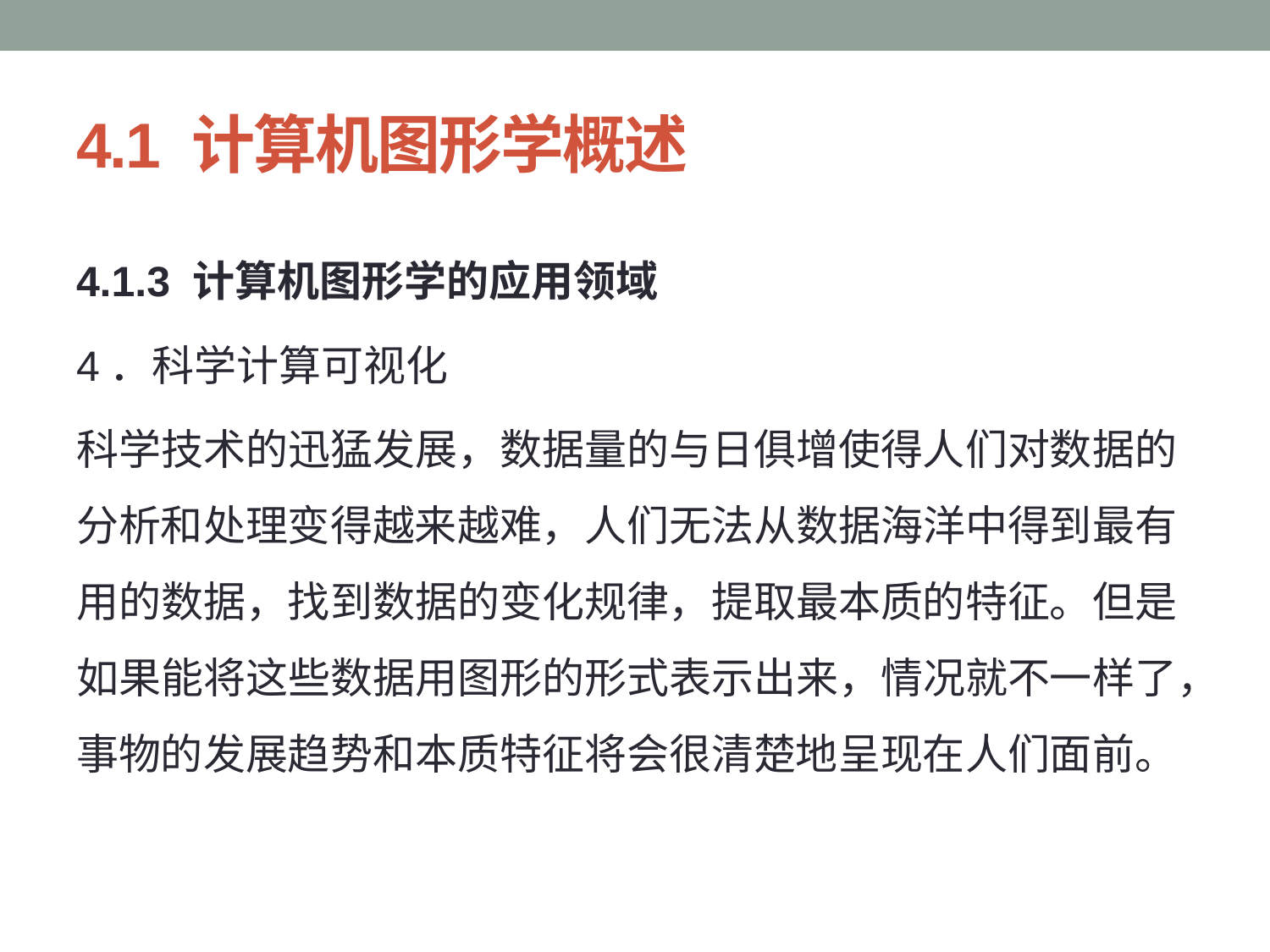

# 4.1 计算机图形学概述
4.1.3 计算机图形学的应用领域
4．科学计算可视化
科学技术的迅猛发展，数据量的与日俱增使得人们对数据的分析和处理变得越来越难，人们无法从数据海洋中得到最有用的数据，找到数据的变化规律，提取最本质的特征。但是如果能将这些数据用图形的形式表示出来，情况就不一样了，事物的发展趋势和本质特征将会很清楚地呈现在人们面前。